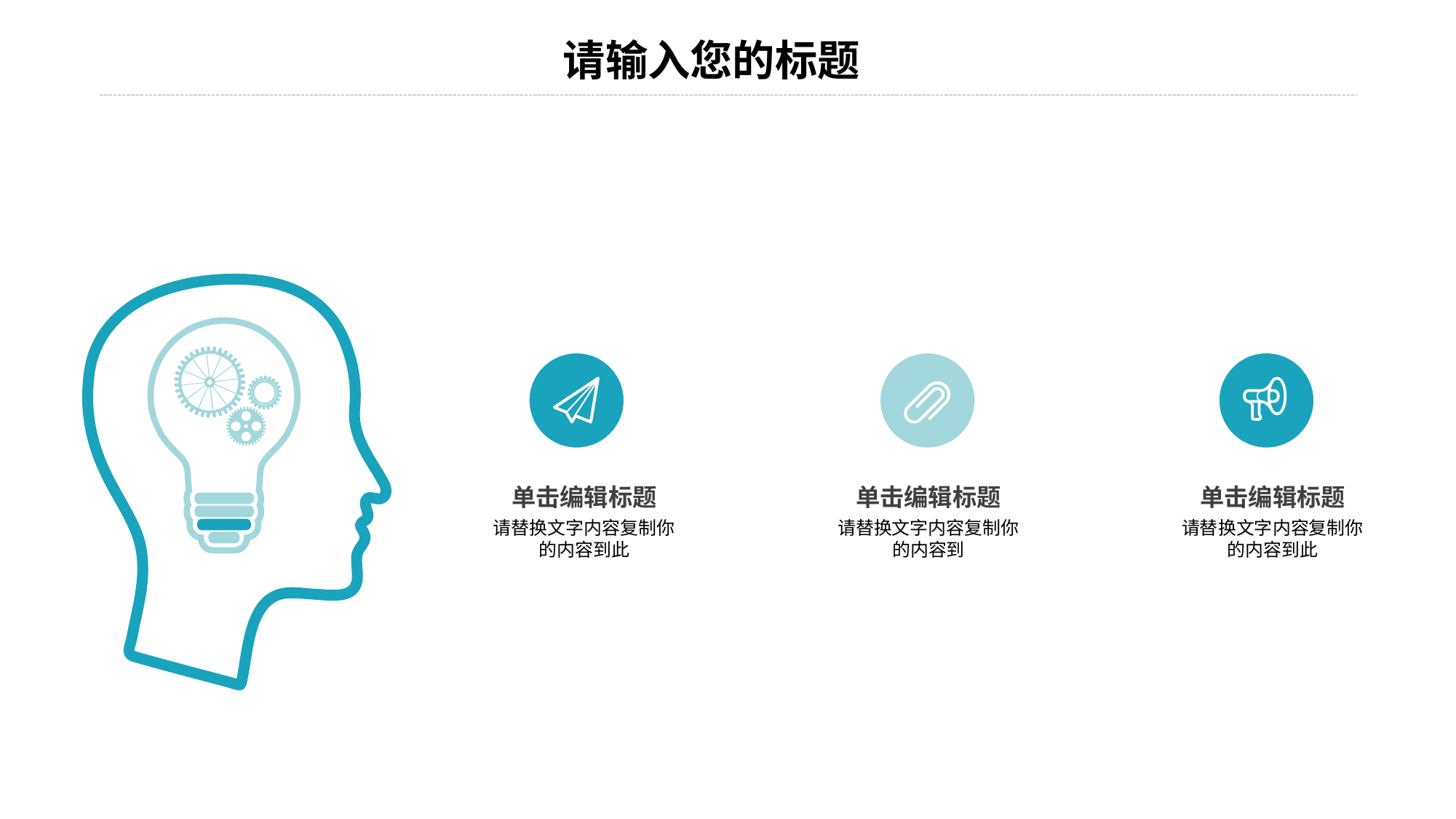

单击编辑标题
单击编辑标题
单击编辑标题
请替换文字内容复制你的内容到此
请替换文字内容复制你的内容到
请替换文字内容复制你的内容到此